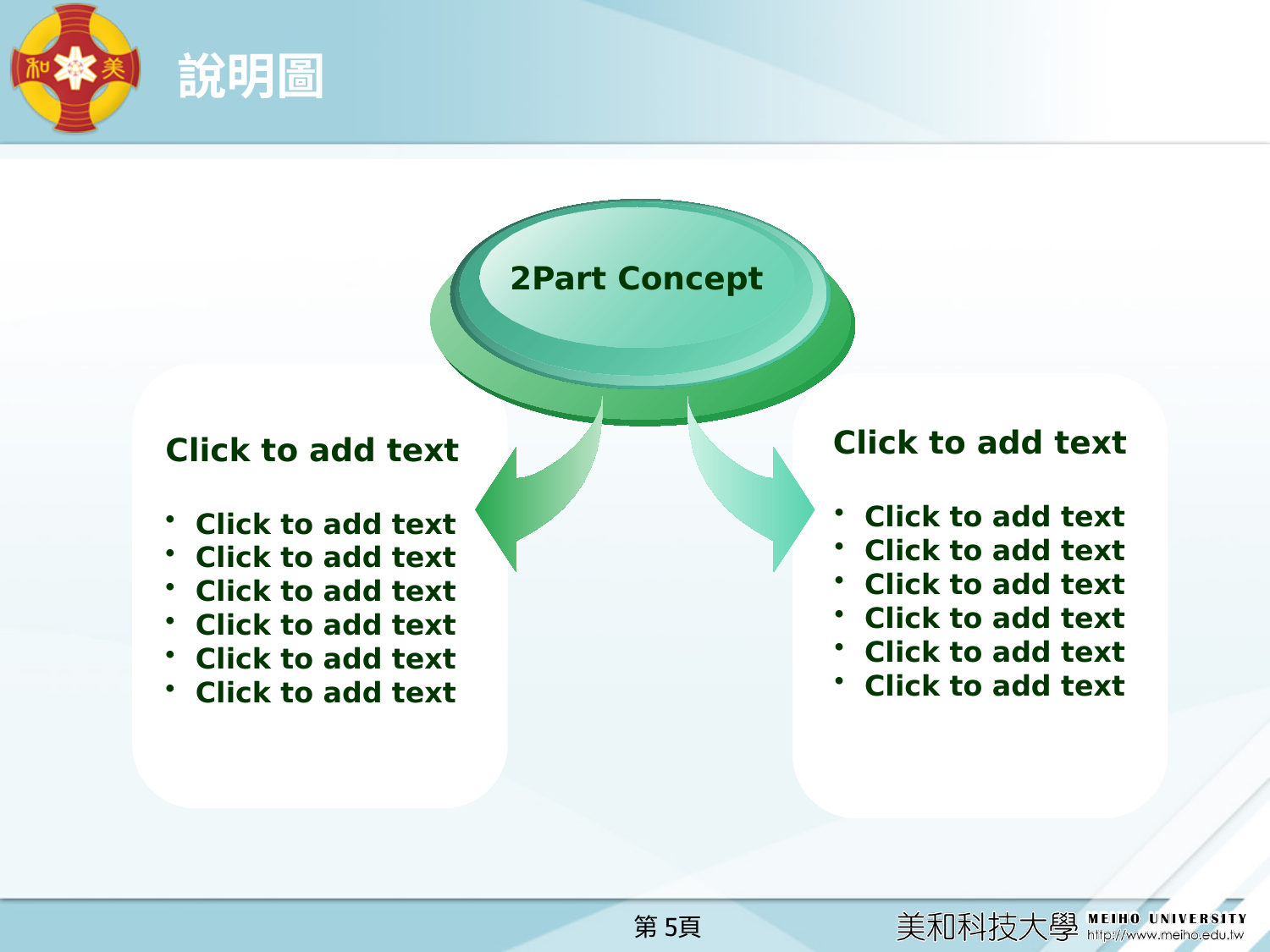

# 說明圖

2Part Concept

Click to add text

Click to add text
Click to add text
Click to add text
Click to add text
Click to add text
Click to add text

Click to add text

Click to add text
Click to add text
Click to add text
Click to add text
Click to add text
Click to add text